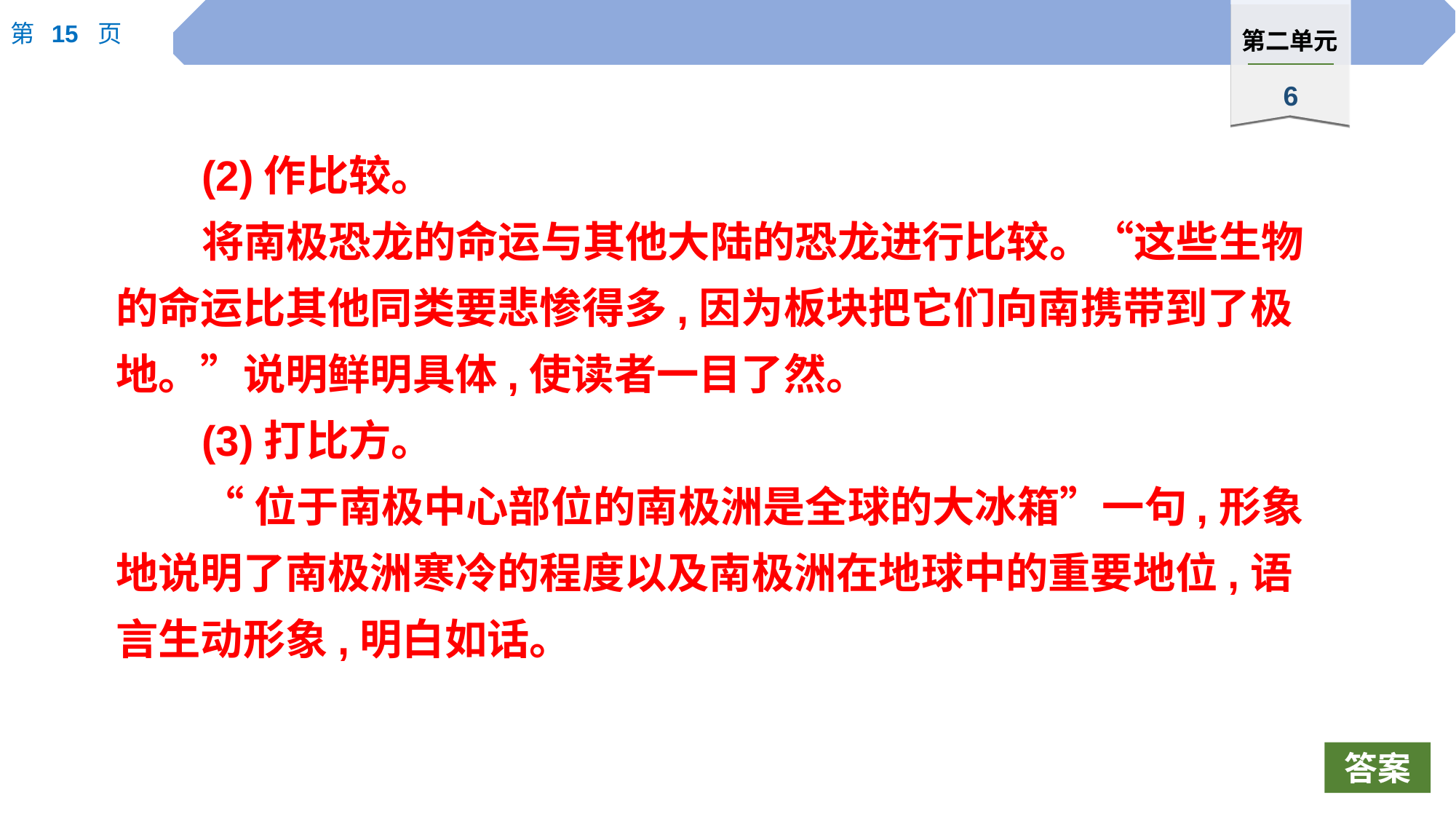

(2)作比较。
将南极恐龙的命运与其他大陆的恐龙进行比较。“这些生物的命运比其他同类要悲惨得多,因为板块把它们向南携带到了极地。”说明鲜明具体,使读者一目了然。
(3)打比方。
“位于南极中心部位的南极洲是全球的大冰箱”一句,形象地说明了南极洲寒冷的程度以及南极洲在地球中的重要地位,语言生动形象,明白如话。

答案